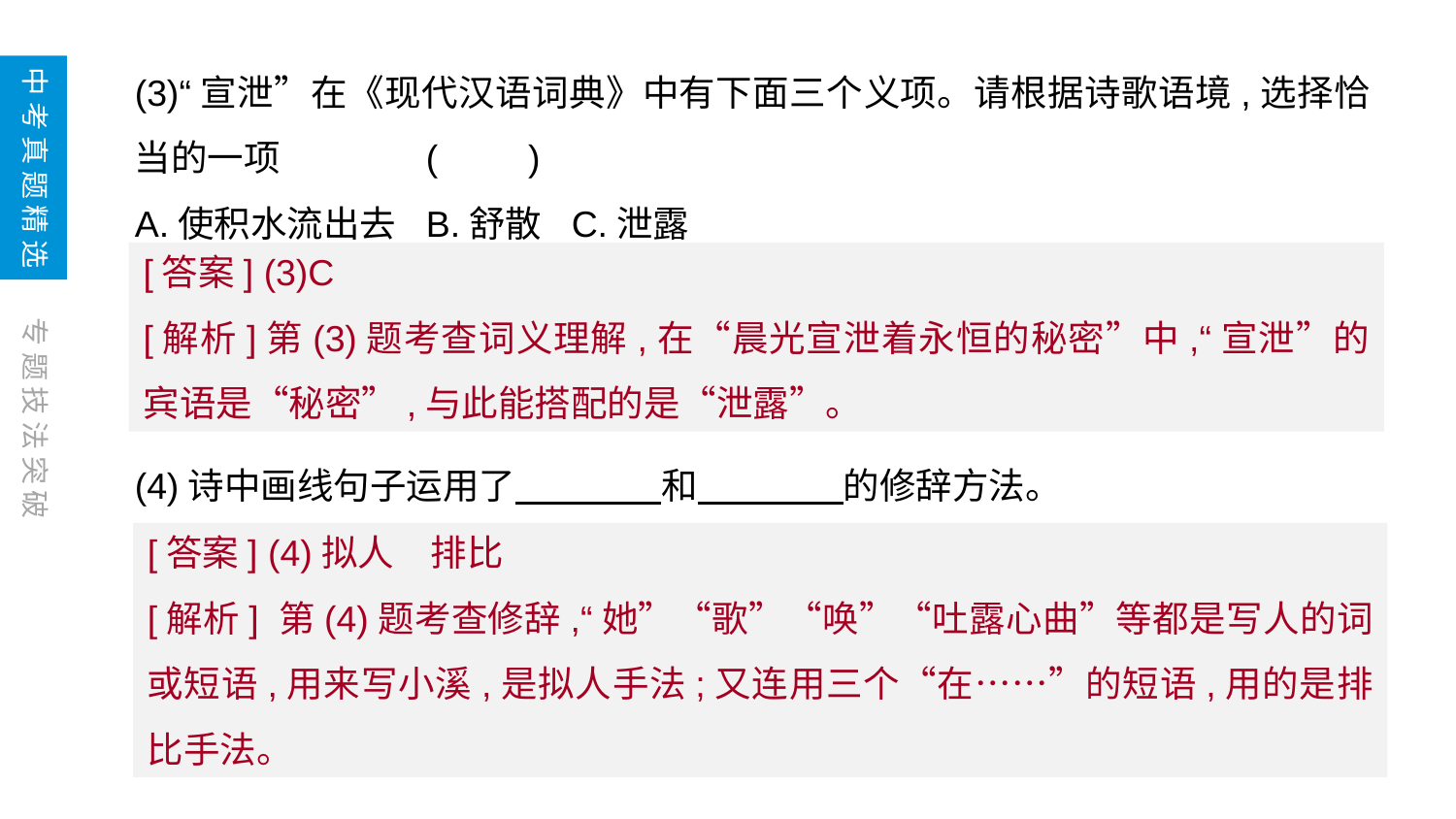

(3)“宣泄”在《现代汉语词典》中有下面三个义项。请根据诗歌语境,选择恰当的一项	(　　)
A.使积水流出去	B.舒散	C.泄露

(4)诗中画线句子运用了　　　　和　　　　的修辞方法。

中考真题精选
[答案] (3)C
[解析]第(3)题考查词义理解,在“晨光宣泄着永恒的秘密”中,“宣泄”的宾语是“秘密”,与此能搭配的是“泄露”。
专题技法突破
[答案] (4)拟人　排比
[解析] 第(4)题考查修辞,“她”“歌”“唤”“吐露心曲”等都是写人的词或短语,用来写小溪,是拟人手法;又连用三个“在……”的短语,用的是排比手法。